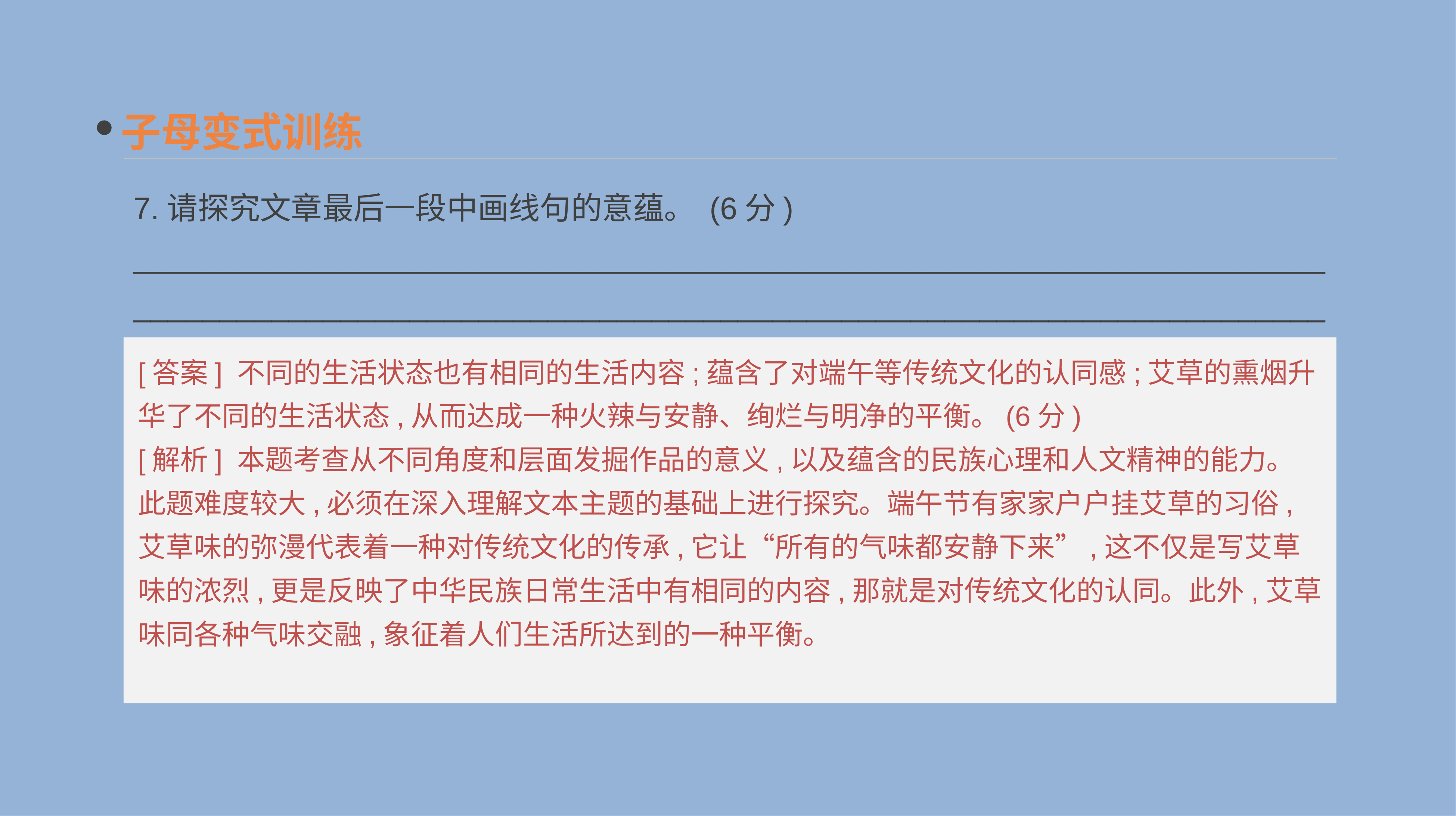

子母变式训练

7.请探究文章最后一段中画线句的意蕴。 (6分)
__________________________________________________________________________________________________________________________________________________________________________

[答案] 不同的生活状态也有相同的生活内容;蕴含了对端午等传统文化的认同感;艾草的熏烟升华了不同的生活状态,从而达成一种火辣与安静、绚烂与明净的平衡。(6分)
[解析] 本题考查从不同角度和层面发掘作品的意义,以及蕴含的民族心理和人文精神的能力。此题难度较大,必须在深入理解文本主题的基础上进行探究。端午节有家家户户挂艾草的习俗,艾草味的弥漫代表着一种对传统文化的传承,它让“所有的气味都安静下来”,这不仅是写艾草味的浓烈,更是反映了中华民族日常生活中有相同的内容,那就是对传统文化的认同。此外,艾草味同各种气味交融,象征着人们生活所达到的一种平衡。